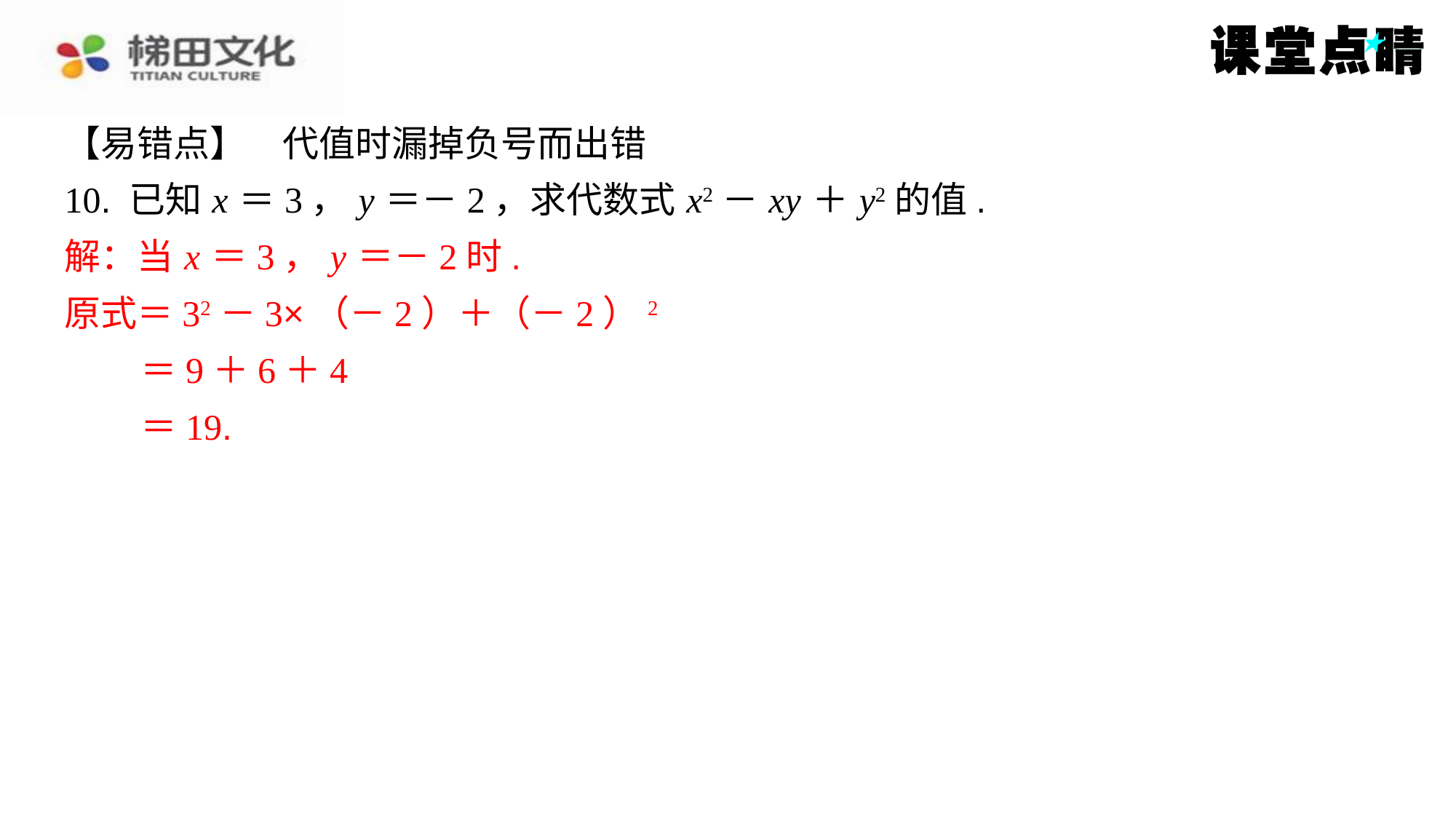

【易错点】　代值时漏掉负号而出错
10. 已知 x ＝3， y ＝－2，求代数式 x2－ xy ＋ y2的值.
解：当 x ＝3， y ＝－2时.
原式＝32－3×（－2）＋（－2）2
＝9＋6＋4
＝19.
解：当 x ＝3， y ＝－2时.
原式＝32－3×（－2）＋（－2）2
＝9＋6＋4
＝19.